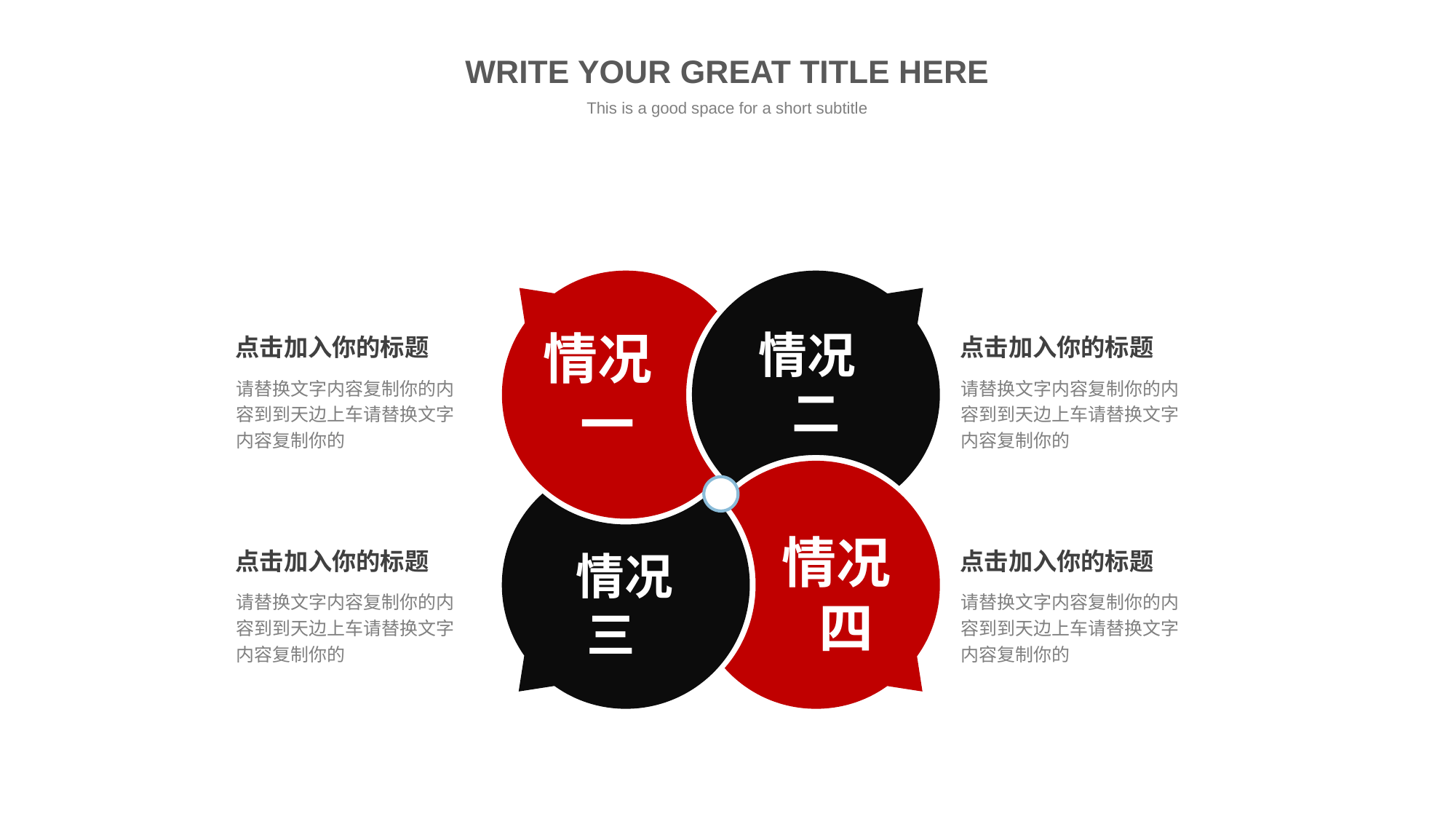

WRITE YOUR GREAT TITLE HERE
This is a good space for a short subtitle

情况      一
情况      二

情况      四
情况      三
点击加入你的标题
点击加入你的标题
请替换文字内容复制你的内容到到天边上车请替换文字内容复制你的
请替换文字内容复制你的内容到到天边上车请替换文字内容复制你的
点击加入你的标题
点击加入你的标题
请替换文字内容复制你的内容到到天边上车请替换文字内容复制你的
请替换文字内容复制你的内容到到天边上车请替换文字内容复制你的